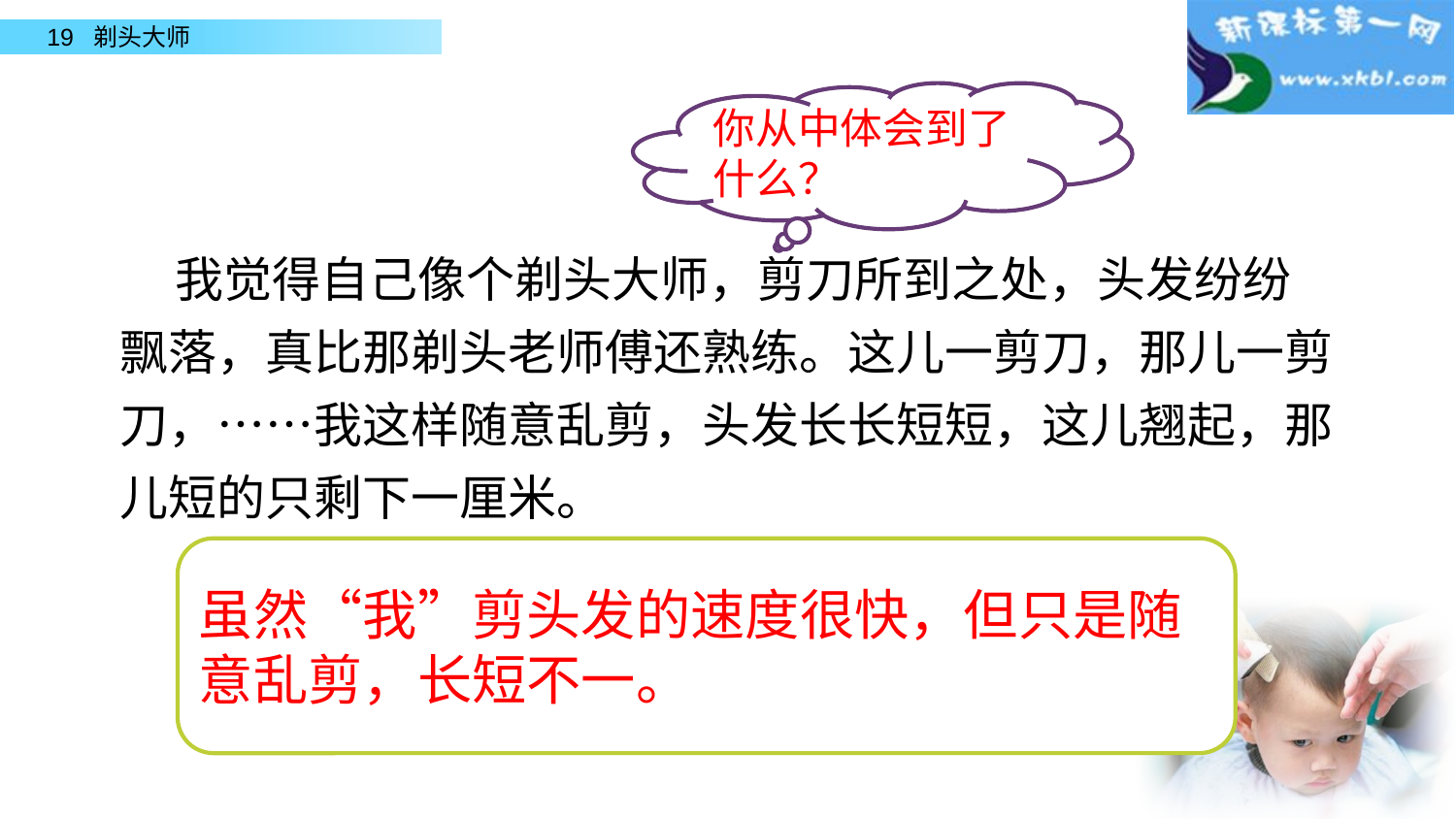

你从中体会到了什么？
    我觉得自己像个剃头大师，剪刀所到之处，头发纷纷飘落，真比那剃头老师傅还熟练。这儿一剪刀，那儿一剪刀，……我这样随意乱剪，头发长长短短，这儿翘起，那儿短的只剩下一厘米。
虽然“我”剪头发的速度很快，但只是随意乱剪，长短不一。